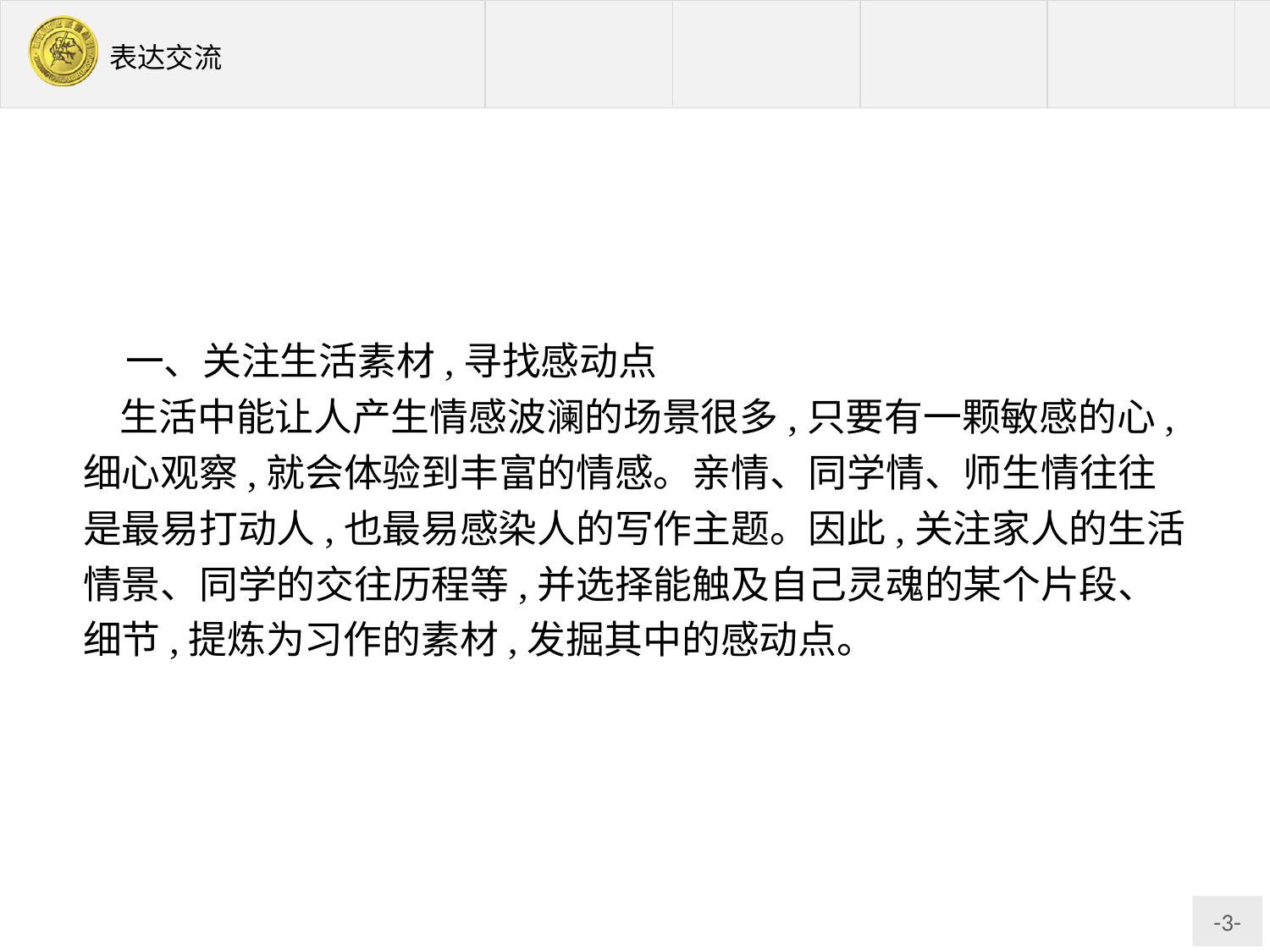

一、关注生活素材,寻找感动点
生活中能让人产生情感波澜的场景很多,只要有一颗敏感的心,细心观察,就会体验到丰富的情感。亲情、同学情、师生情往往是最易打动人,也最易感染人的写作主题。因此,关注家人的生活情景、同学的交往历程等,并选择能触及自己灵魂的某个片段、细节,提炼为习作的素材,发掘其中的感动点。